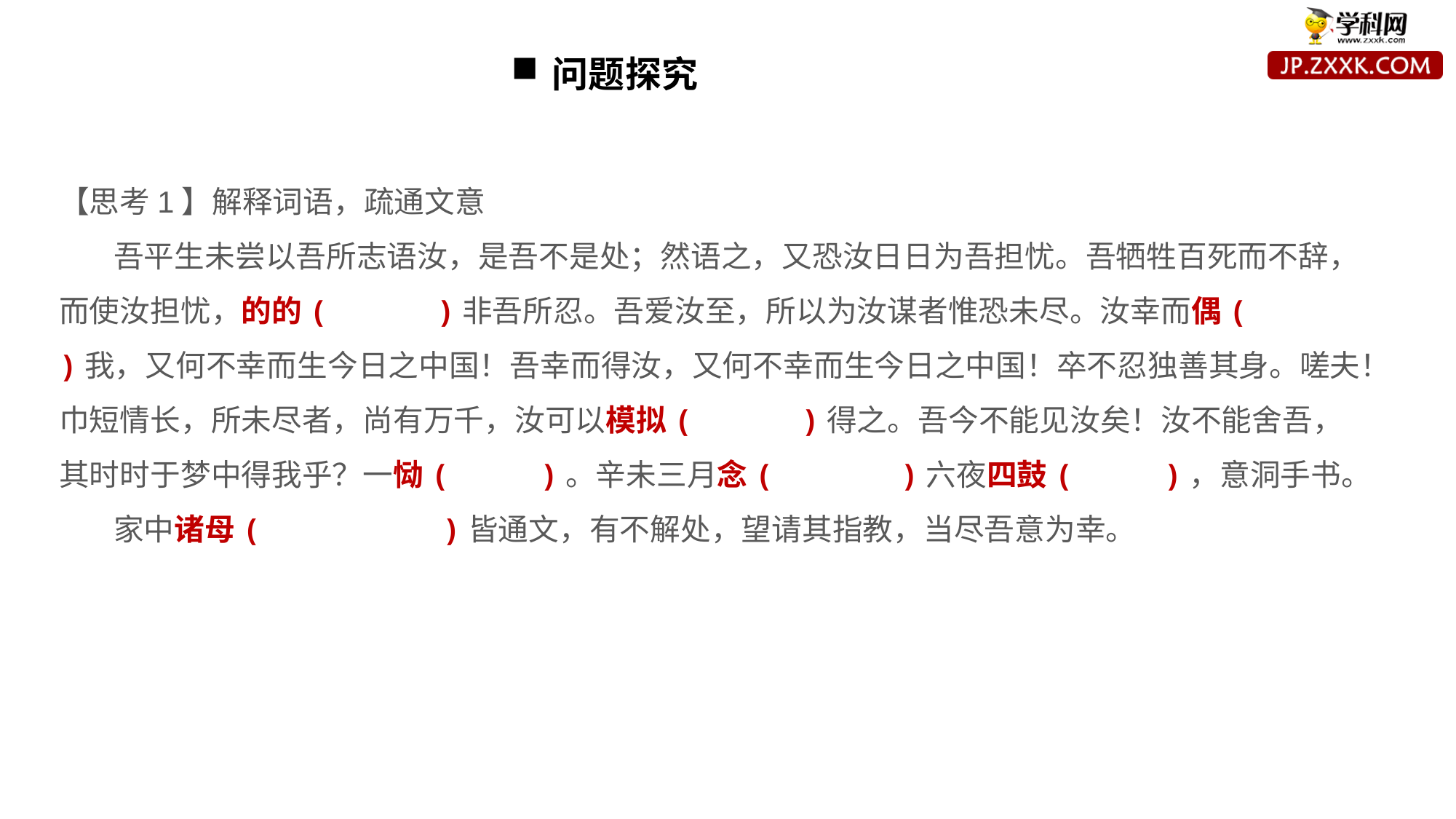

问题探究

【思考1】解释词语，疏通文意
吾平生未尝以吾所志语汝，是吾不是处；然语之，又恐汝日日为吾担忧。吾牺牲百死而不辞，而使汝担忧，的的(      )非吾所忍。吾爱汝至，所以为汝谋者惟恐未尽。汝幸而偶(       )我，又何不幸而生今日之中国！吾幸而得汝，又何不幸而生今日之中国！卒不忍独善其身。嗟夫！巾短情长，所未尽者，尚有万千，汝可以模拟(      )得之。吾今不能见汝矣！汝不能舍吾，其时时于梦中得我乎？一恸(     )。辛未三月念(       )六夜四鼓(     )，意洞手书。
家中诸母(          )皆通文，有不解处，望请其指教，当尽吾意为幸。